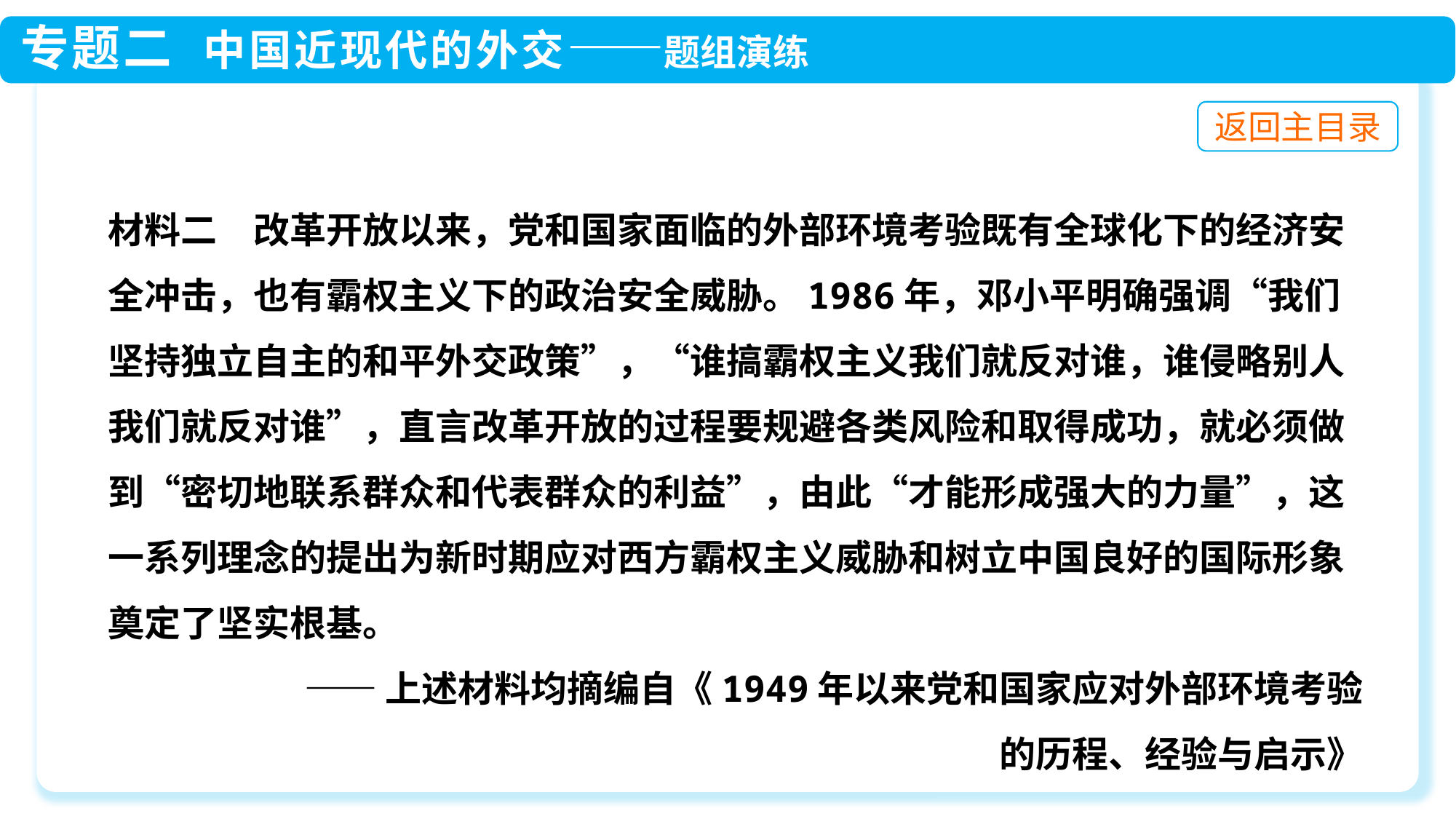

材料二　改革开放以来，党和国家面临的外部环境考验既有全球化下的经济安全冲击，也有霸权主义下的政治安全威胁。1986年，邓小平明确强调“我们坚持独立自主的和平外交政策”，“谁搞霸权主义我们就反对谁，谁侵略别人我们就反对谁”，直言改革开放的过程要规避各类风险和取得成功，就必须做到“密切地联系群众和代表群众的利益”，由此“才能形成强大的力量”，这一系列理念的提出为新时期应对西方霸权主义威胁和树立中国良好的国际形象奠定了坚实根基。
                       ——上述材料均摘编自《1949年以来党和国家应对外部环境考验的历程、经验与启示》